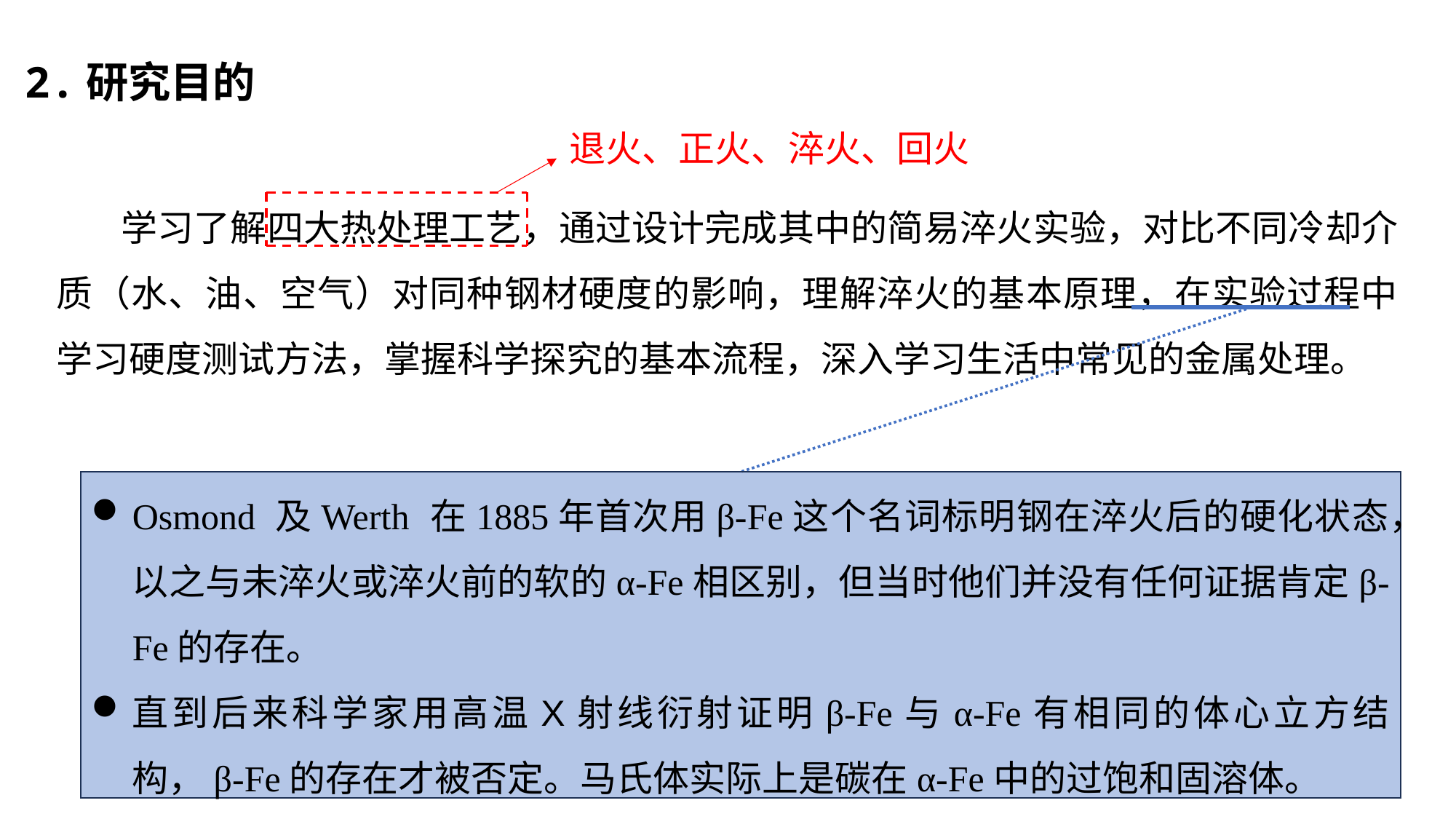

2.研究目的
退火、正火、淬火、回火
学习了解四大热处理工艺，通过设计完成其中的简易淬火实验，对比不同冷却介质（水、油、空气）对同种钢材硬度的影响，理解淬火的基本原理，在实验过程中学习硬度测试方法，掌握科学探究的基本流程，深入学习生活中常见的金属处理。
Osmond 及Werth 在1885年首次用β-Fe这个名词标明钢在淬火后的硬化状态，以之与未淬火或淬火前的软的α-Fe相区别，但当时他们并没有任何证据肯定β-Fe的存在。
直到后来科学家用高温X射线衍射证明β-Fe与α-Fe有相同的体心立方结构，β-Fe的存在才被否定。马氏体实际上是碳在α-Fe中的过饱和固溶体。